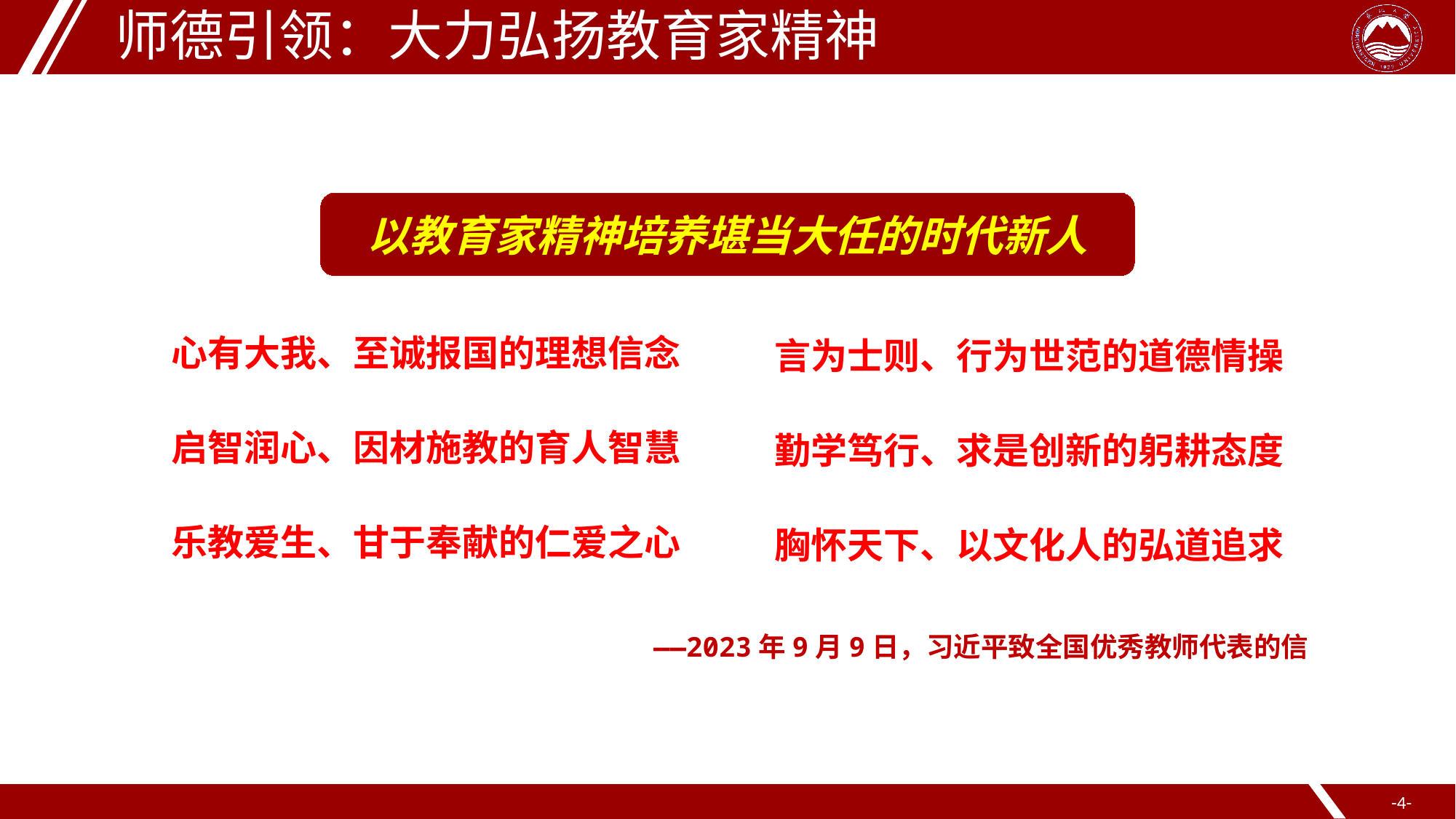

师德引领：大力弘扬教育家精神
以教育家精神培养堪当大任的时代新人
心有大我、至诚报国的理想信念
言为士则、行为世范的道德情操
启智润心、因材施教的育人智慧
勤学笃行、求是创新的躬耕态度
乐教爱生、甘于奉献的仁爱之心
胸怀天下、以文化人的弘道追求
——2023年9月9日，习近平致全国优秀教师代表的信
-4-